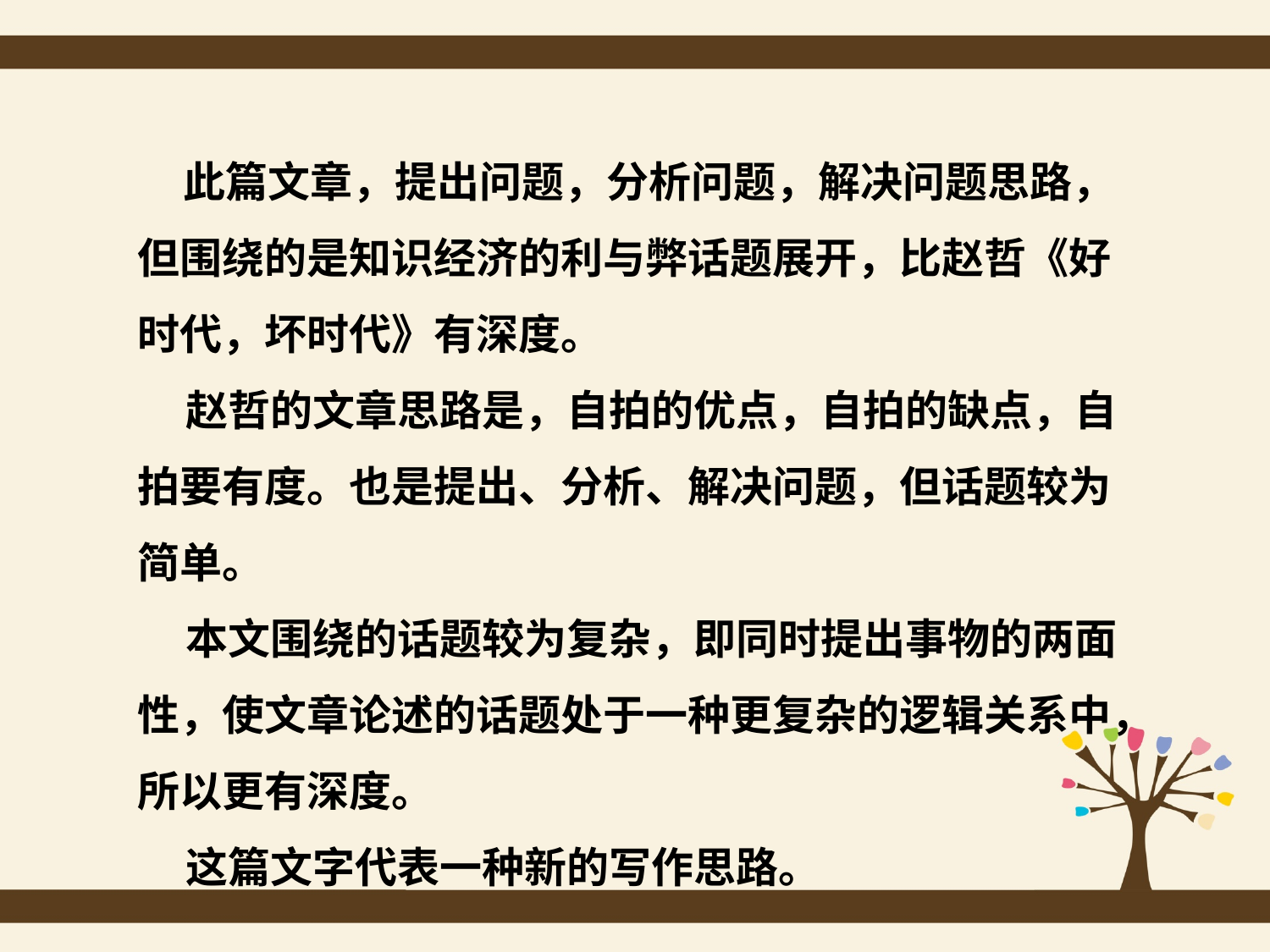

此篇文章，提出问题，分析问题，解决问题思路，但围绕的是知识经济的利与弊话题展开，比赵哲《好时代，坏时代》有深度。
    赵哲的文章思路是，自拍的优点，自拍的缺点，自拍要有度。也是提出、分析、解决问题，但话题较为简单。
    本文围绕的话题较为复杂，即同时提出事物的两面性，使文章论述的话题处于一种更复杂的逻辑关系中，所以更有深度。
    这篇文字代表一种新的写作思路。